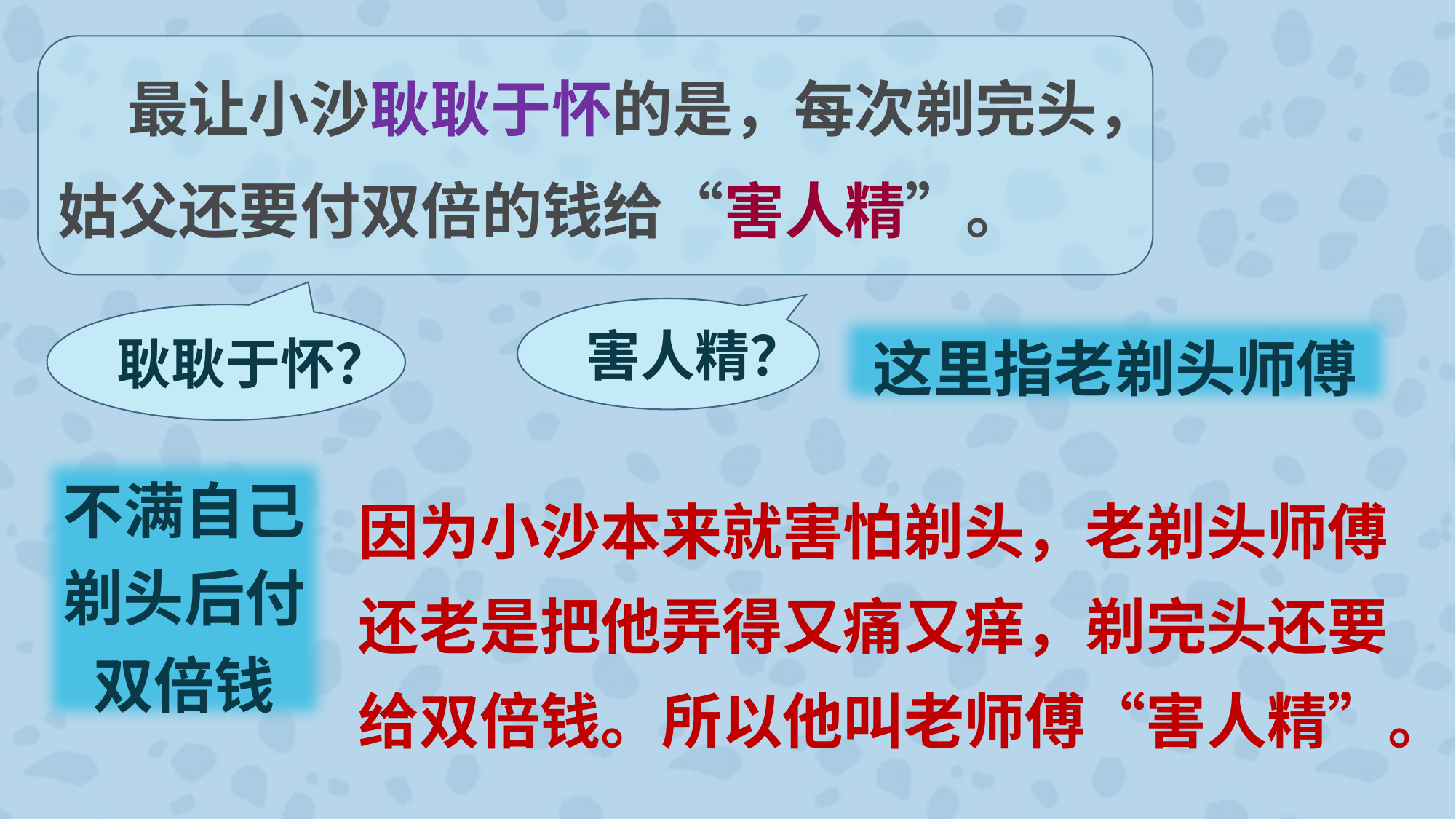

最让小沙耿耿于怀的是，每次剃完头，姑父还要付双倍的钱给“害人精”。
害人精？
耿耿于怀？
这里指老剃头师傅
不满自己剃头后付双倍钱
因为小沙本来就害怕剃头，老剃头师傅还老是把他弄得又痛又痒，剃完头还要给双倍钱。所以他叫老师傅“害人精”。